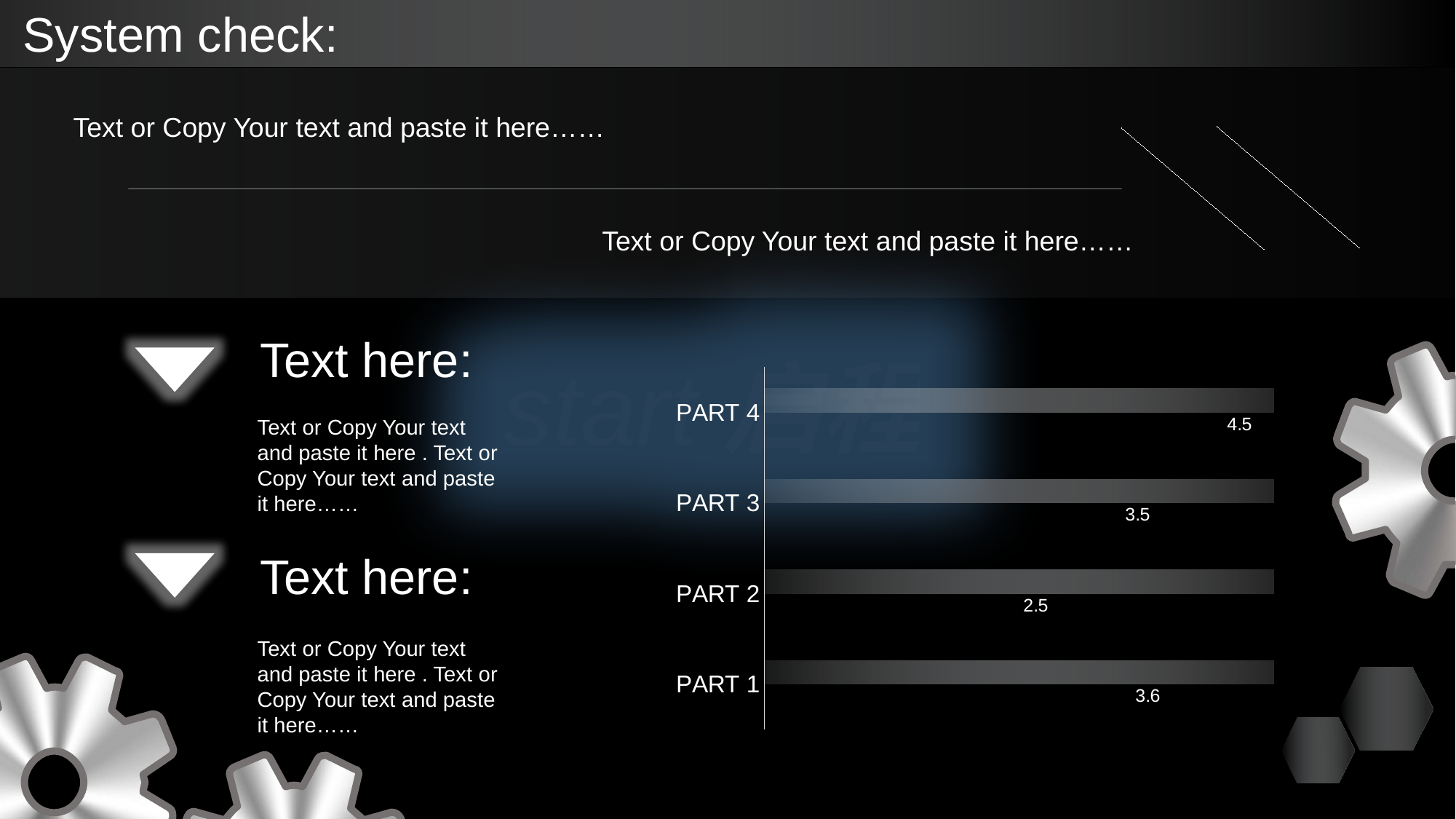

System check:

Text or Copy Your text and paste it here……
Text or Copy Your text and paste it here……
Text here:
start启程

### Chart

| Category | 系列 1 | bar |
|---|---|---|
| PART 1 | 3.6 | 5.0 |
| PART 2 | 2.5 | 5.0 |
| PART 3 | 3.5 | 5.0 |
| PART 4 | 4.5 | 5.0 |
Text or Copy Your text and paste it here . Text or Copy Your text and paste it here……
Text here:

Text or Copy Your text and paste it here . Text or Copy Your text and paste it here……